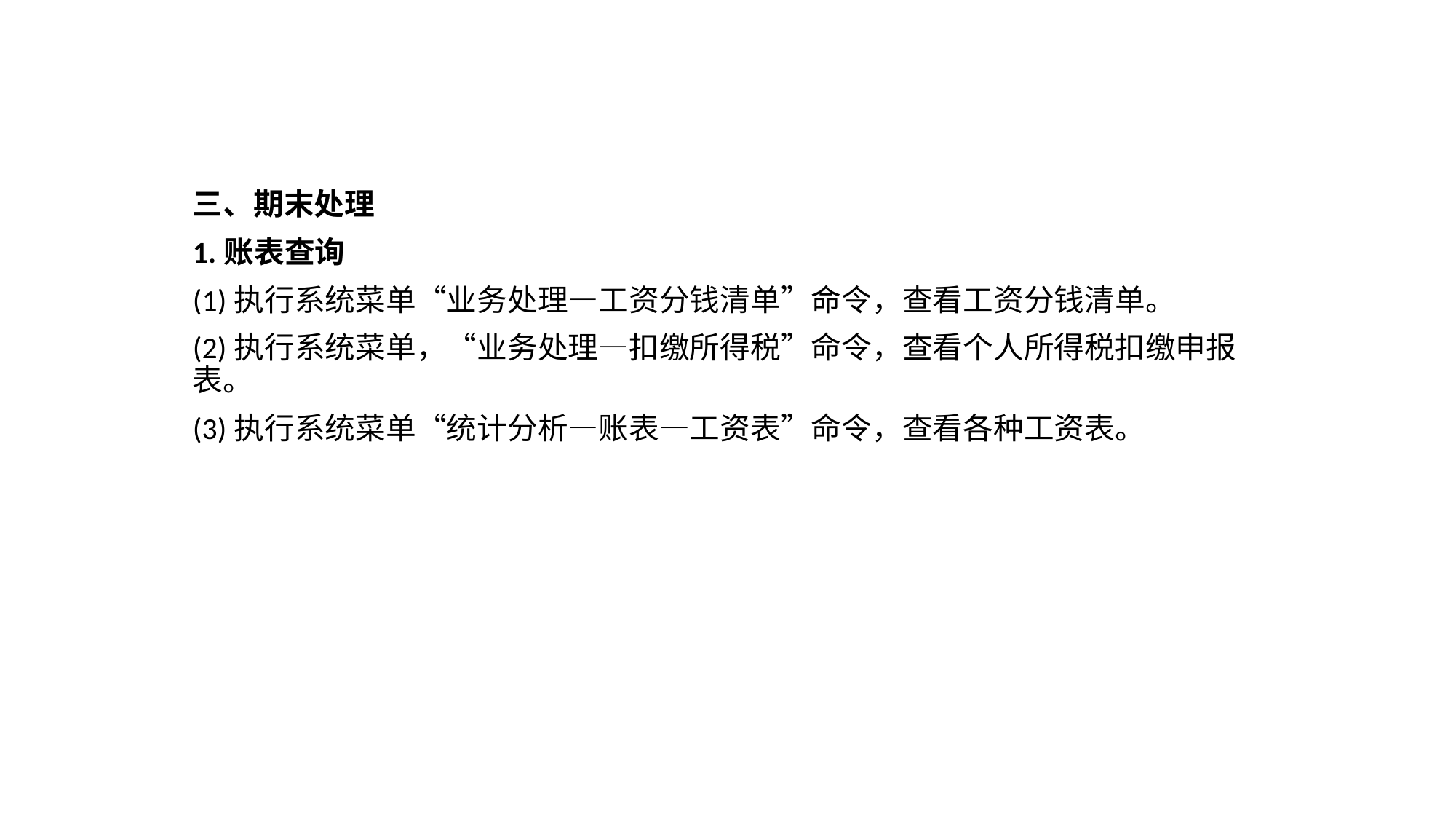

三、期末处理
1.账表查询
(1)执行系统菜单“业务处理—工资分钱清单”命令，查看工资分钱清单。
(2)执行系统菜单，“业务处理—扣缴所得税”命令，查看个人所得税扣缴申报表。
(3)执行系统菜单“统计分析—账表—工资表”命令，查看各种工资表。